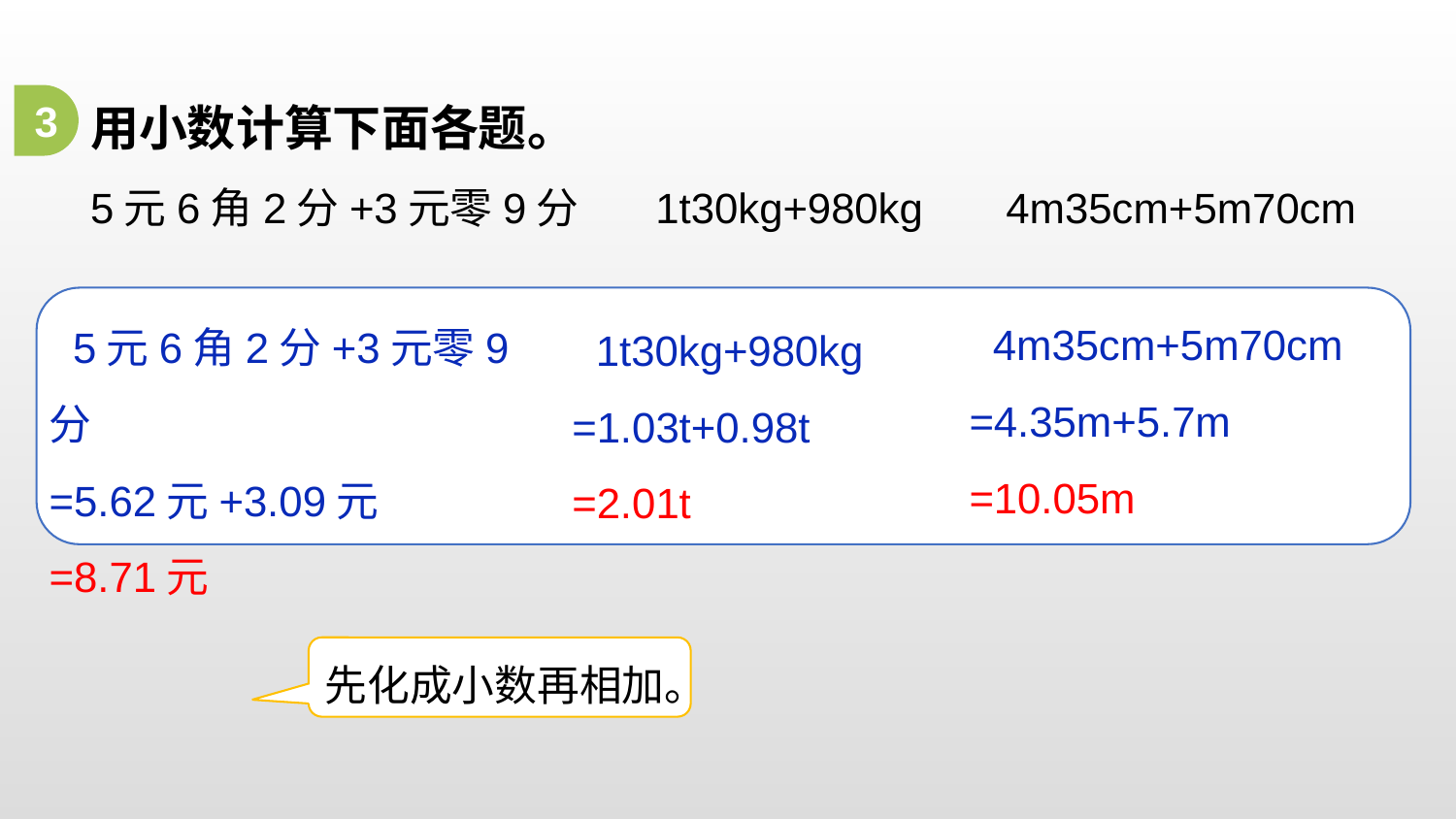

用小数计算下面各题。
5元6角2分+3元零9分       1t30kg+980kg       4m35cm+5m70cm
3
  4m35cm+5m70cm
=4.35m+5.7m
=10.05m

  5元6角2分+3元零9分
=5.62元+3.09元
=8.71元
  1t30kg+980kg
=1.03t+0.98t
=2.01t
先化成小数再相加。